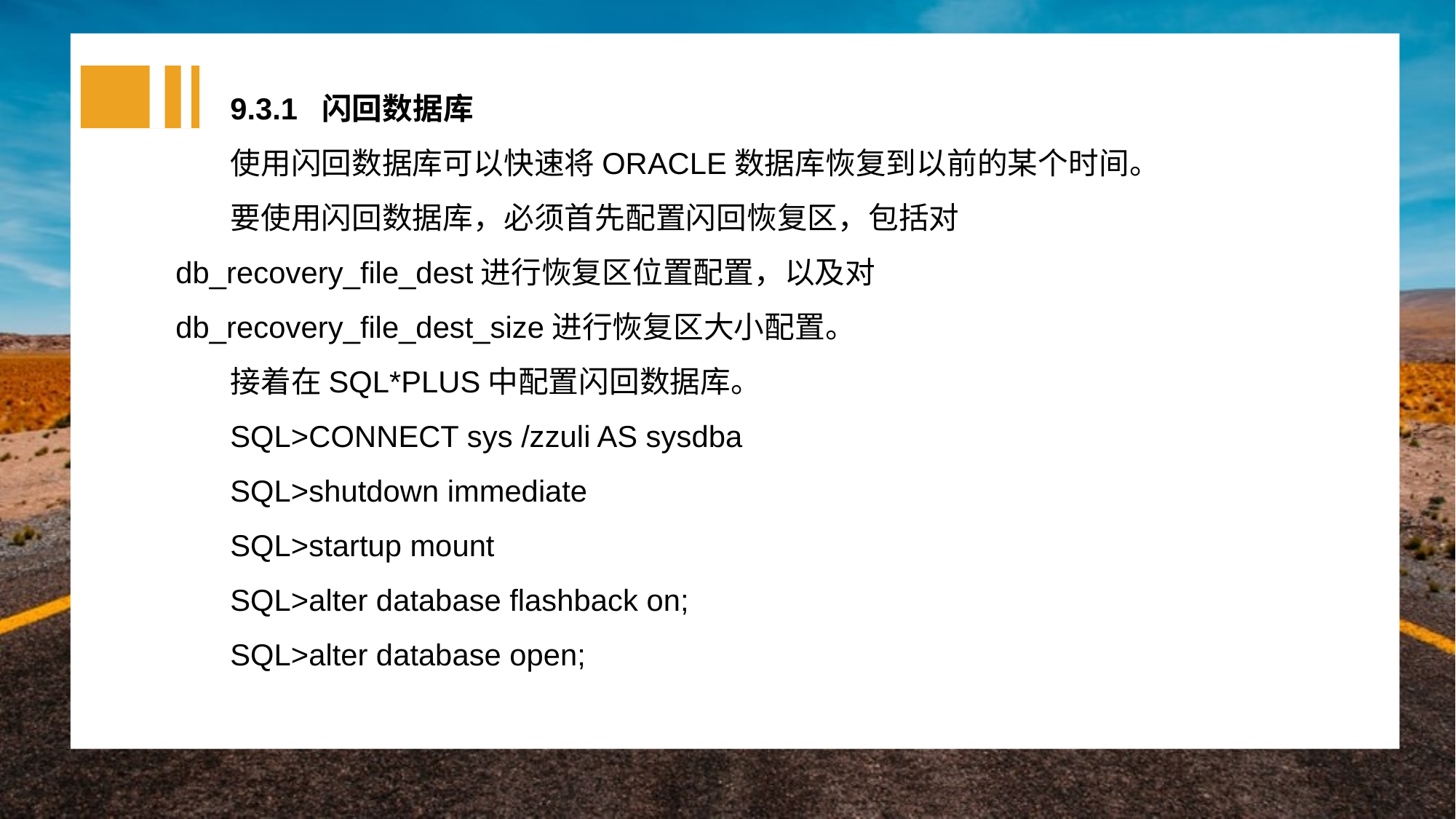

9.3.1  闪回数据库
使用闪回数据库可以快速将ORACLE数据库恢复到以前的某个时间。
要使用闪回数据库，必须首先配置闪回恢复区，包括对db_recovery_file_dest进行恢复区位置配置，以及对db_recovery_file_dest_size进行恢复区大小配置。
接着在SQL*PLUS中配置闪回数据库。
SQL>CONNECT sys /zzuli AS sysdba
SQL>shutdown immediate
SQL>startup mount
SQL>alter database flashback on;
SQL>alter database open;